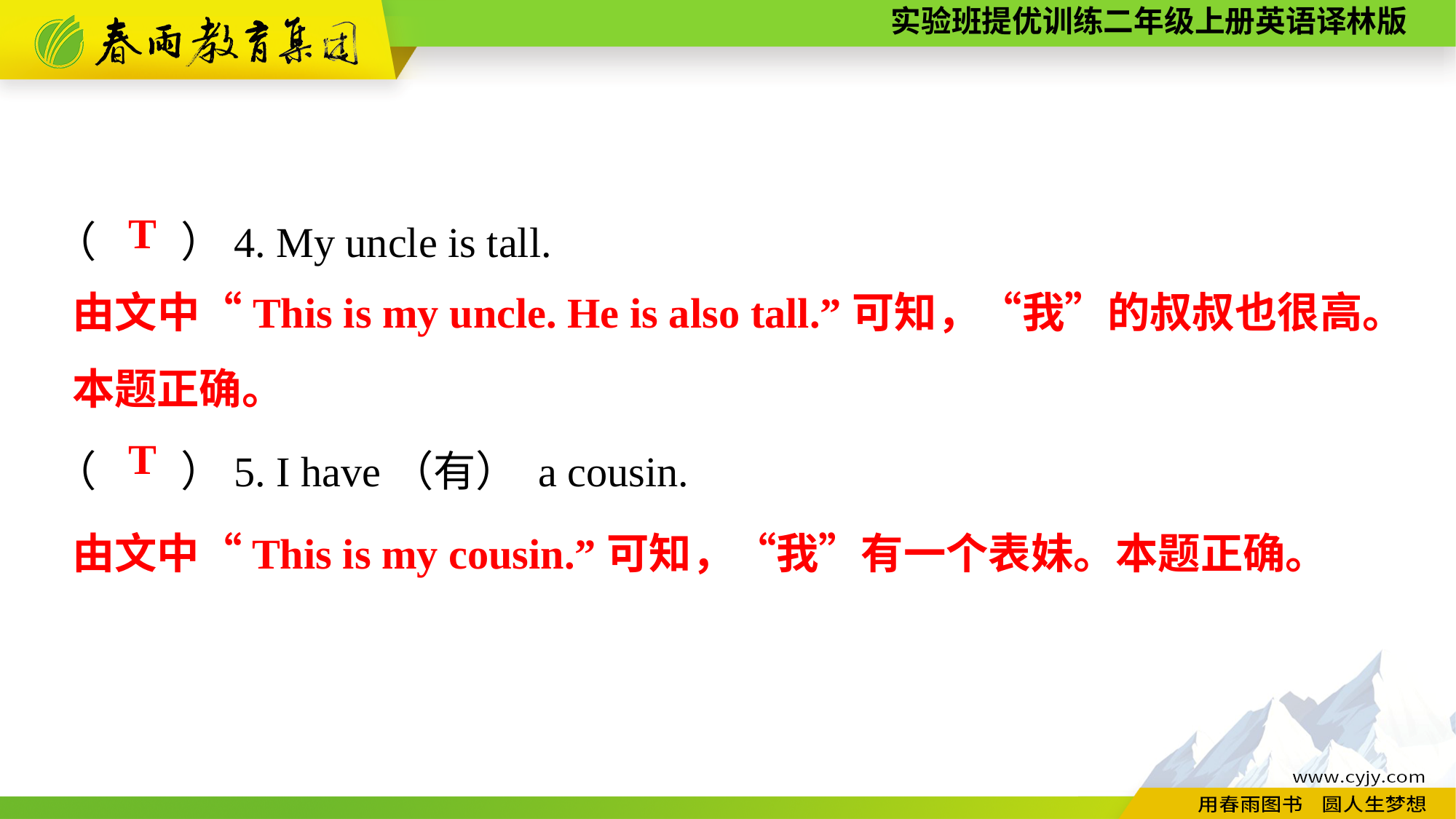

（　　）4. My uncle is tall.

（　　）5. I have（有） a cousin.
T
由文中“This is my uncle. He is also tall.”可知，“我”的叔叔也很高。本题正确。
T
由文中“This is my cousin.”可知，“我”有一个表妹。本题正确。